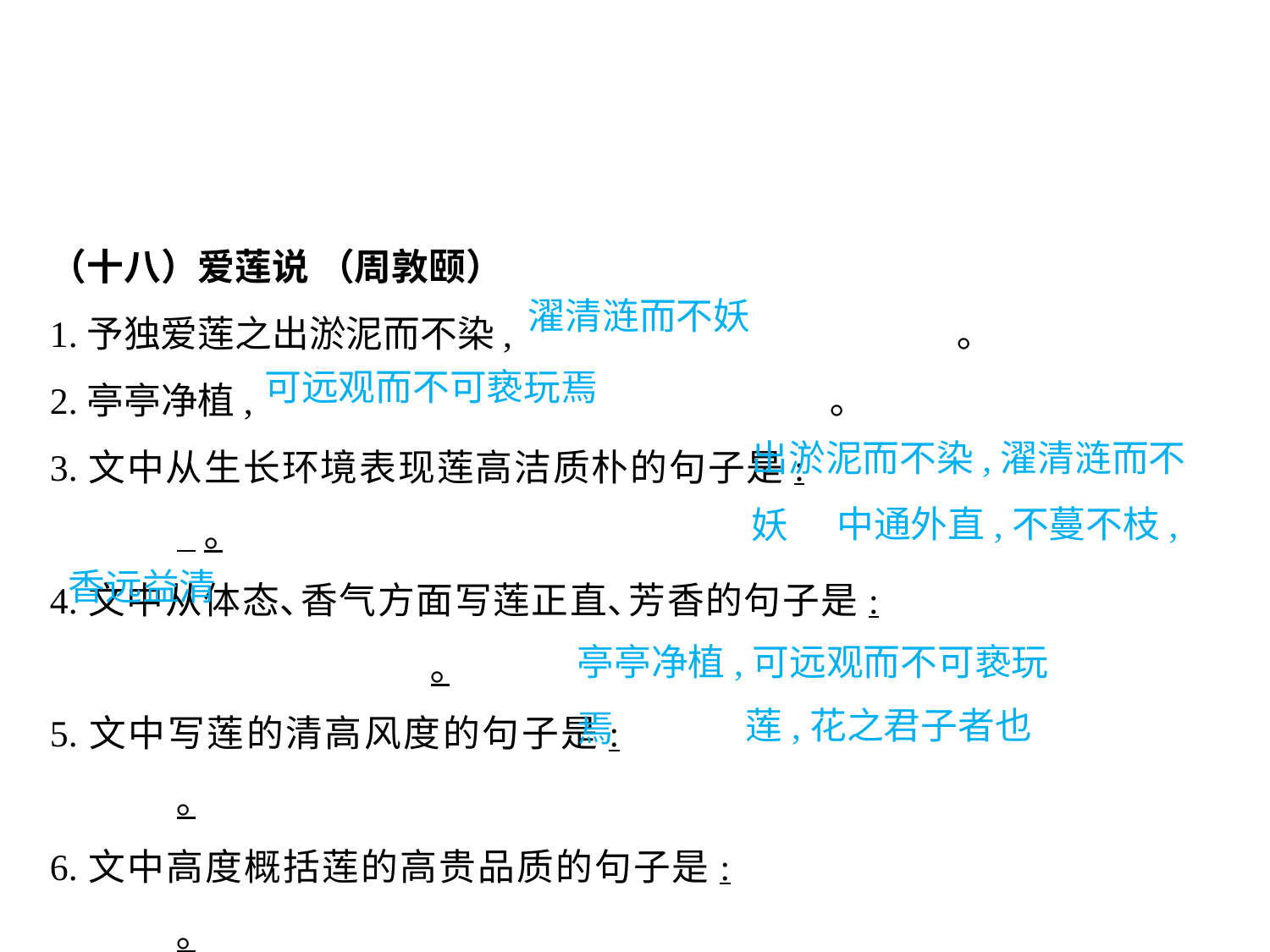

（十八）爱莲说 （周敦颐）
1.予独爱莲之出淤泥而不染,				 ｡
2.亭亭净植,					 ｡
3.文中从生长环境表现莲高洁质朴的句子是:					  ｡
4.文中从体态､香气方面写莲正直､芳香的句子是:						｡
5.文中写莲的清高风度的句子是:						｡
6.文中高度概括莲的高贵品质的句子是:					｡
濯清涟而不妖
可远观而不可亵玩焉
出淤泥而不染,濯清涟而不妖
中通外直,不蔓不枝,
香远益清
亭亭净植,可远观而不可亵玩焉
莲,花之君子者也